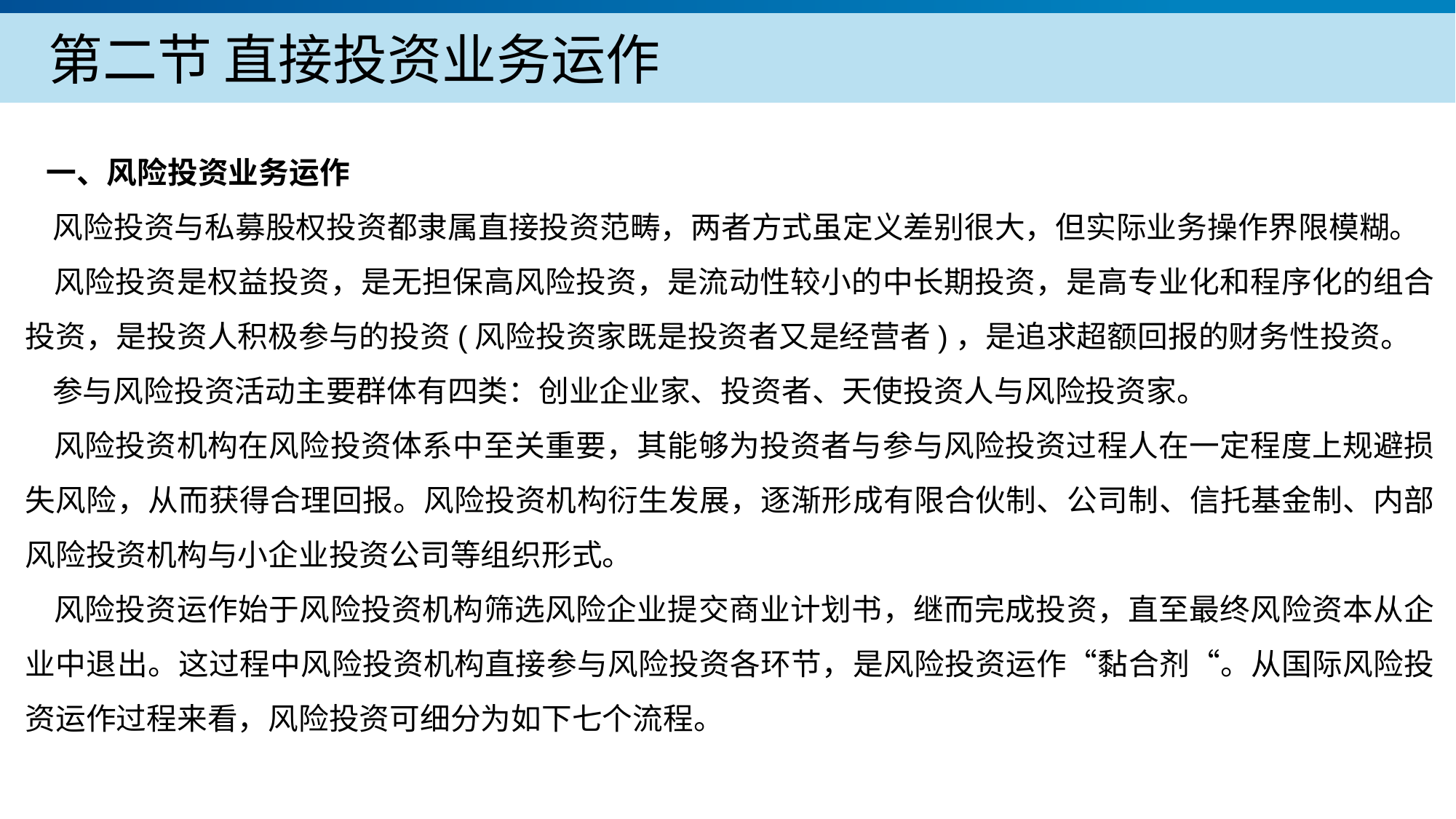

第二节 直接投资业务运作
  一、风险投资业务运作
   风险投资与私募股权投资都隶属直接投资范畴，两者方式虽定义差别很大，但实际业务操作界限模糊。
   风险投资是权益投资，是无担保高风险投资，是流动性较小的中长期投资，是高专业化和程序化的组合投资，是投资人积极参与的投资(风险投资家既是投资者又是经营者)，是追求超额回报的财务性投资。
   参与风险投资活动主要群体有四类：创业企业家、投资者、天使投资人与风险投资家。
   风险投资机构在风险投资体系中至关重要，其能够为投资者与参与风险投资过程人在一定程度上规避损失风险，从而获得合理回报。风险投资机构衍生发展，逐渐形成有限合伙制、公司制、信托基金制、内部风险投资机构与小企业投资公司等组织形式。
   风险投资运作始于风险投资机构筛选风险企业提交商业计划书，继而完成投资，直至最终风险资本从企业中退出。这过程中风险投资机构直接参与风险投资各环节，是风险投资运作“黏合剂“。从国际风险投资运作过程来看，风险投资可细分为如下七个流程。
产品服务
公司优势
公司简介
产品系列
品牌优势
企业愿景
主打产品
团队组织
核心竞争力
人才优势
联系方式
历程荣誉
售后支持
商业模式
期待合作